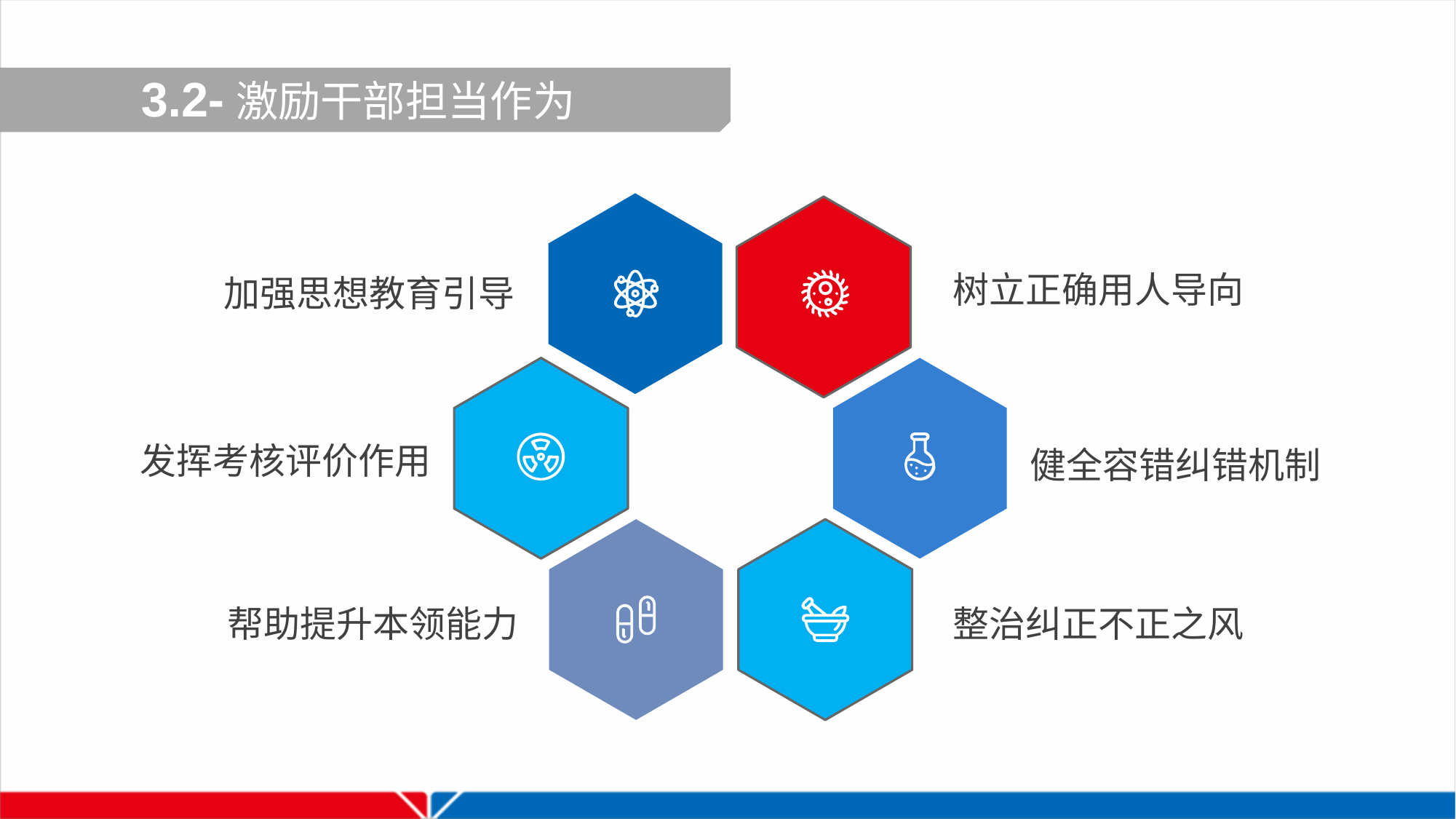

3.2-激励干部担当作为

树立正确用人导向
加强思想教育引导

发挥考核评价作用
健全容错纠错机制

帮助提升本领能力
整治纠正不正之风